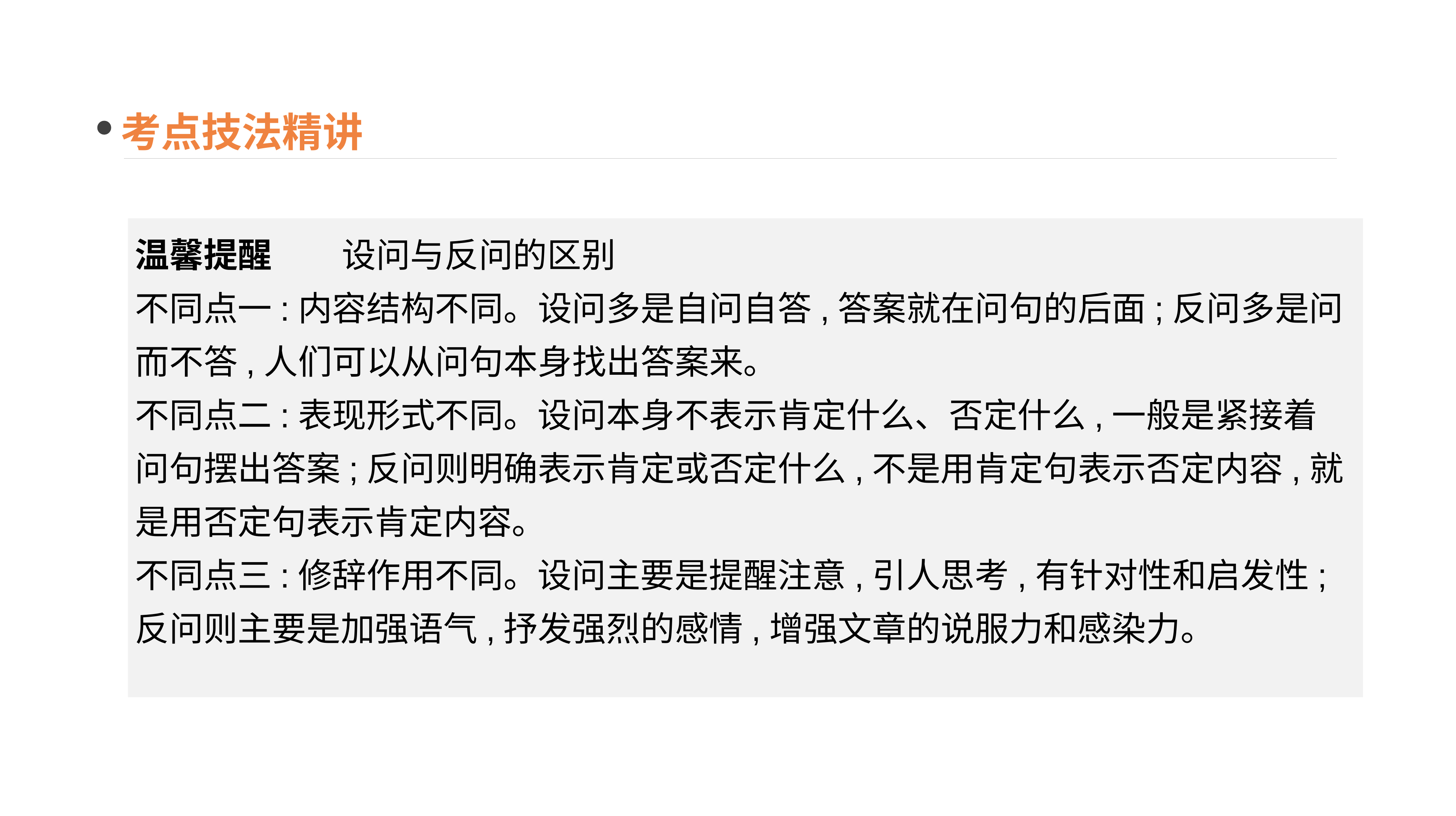

考点技法精讲

温馨提醒         设问与反问的区别
不同点一:内容结构不同。设问多是自问自答,答案就在问句的后面;反问多是问而不答,人们可以从问句本身找出答案来。
不同点二:表现形式不同。设问本身不表示肯定什么、否定什么,一般是紧接着问句摆出答案;反问则明确表示肯定或否定什么,不是用肯定句表示否定内容,就是用否定句表示肯定内容。
不同点三:修辞作用不同。设问主要是提醒注意,引人思考,有针对性和启发性;反问则主要是加强语气,抒发强烈的感情,增强文章的说服力和感染力。